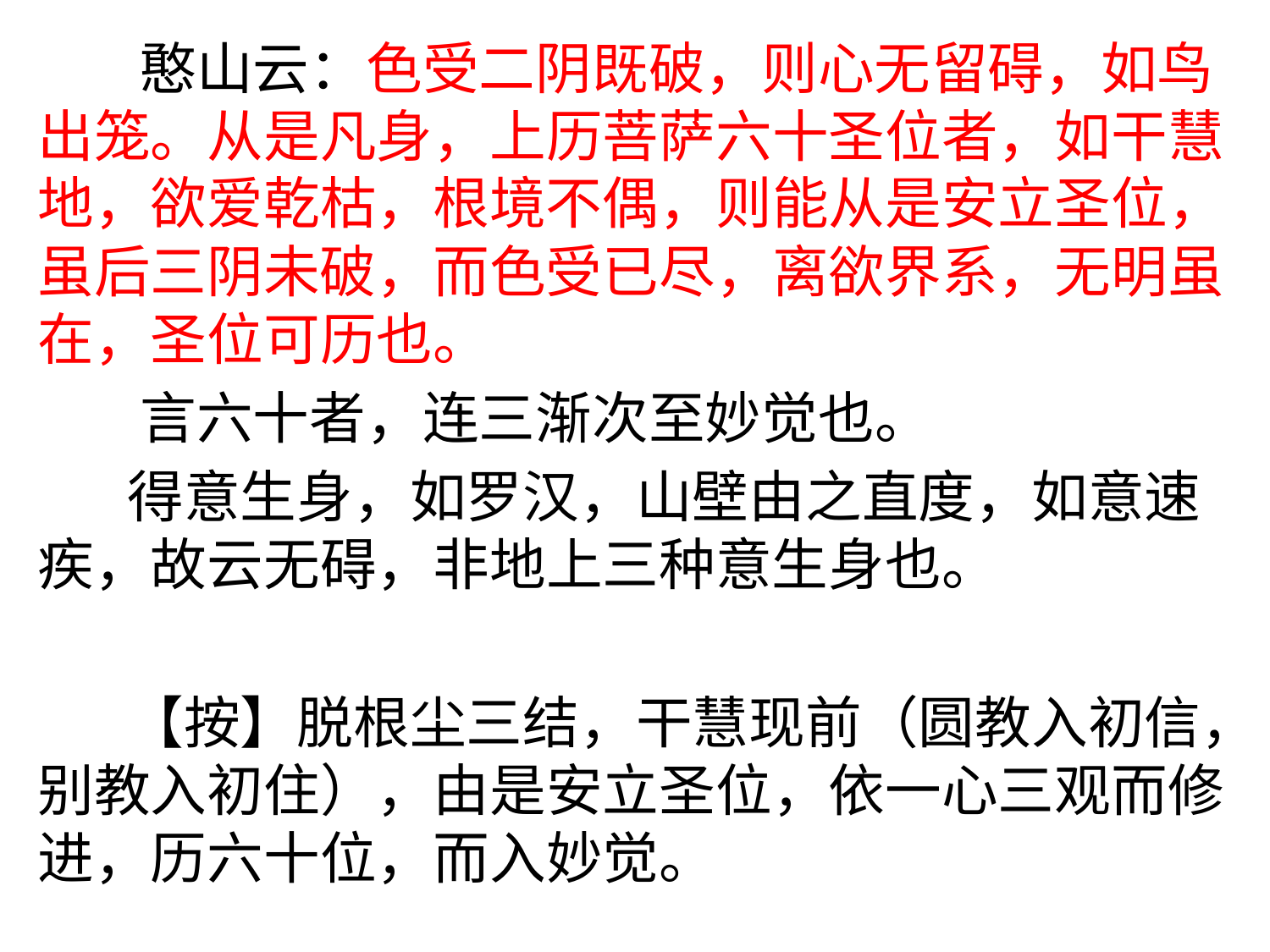

憨山云：色受二阴既破，则心无留碍，如鸟出笼。从是凡身，上历菩萨六十圣位者，如干慧地，欲爱乾枯，根境不偶，则能从是安立圣位，虽后三阴未破，而色受已尽，离欲界系，无明虽在，圣位可历也。
       言六十者，连三渐次至妙觉也。
      得意生身，如罗汉，山壁由之直度，如意速疾，故云无碍，非地上三种意生身也。

      【按】脱根尘三结，干慧现前（圆教入初信，别教入初住），由是安立圣位，依一心三观而修进，历六十位，而入妙觉。